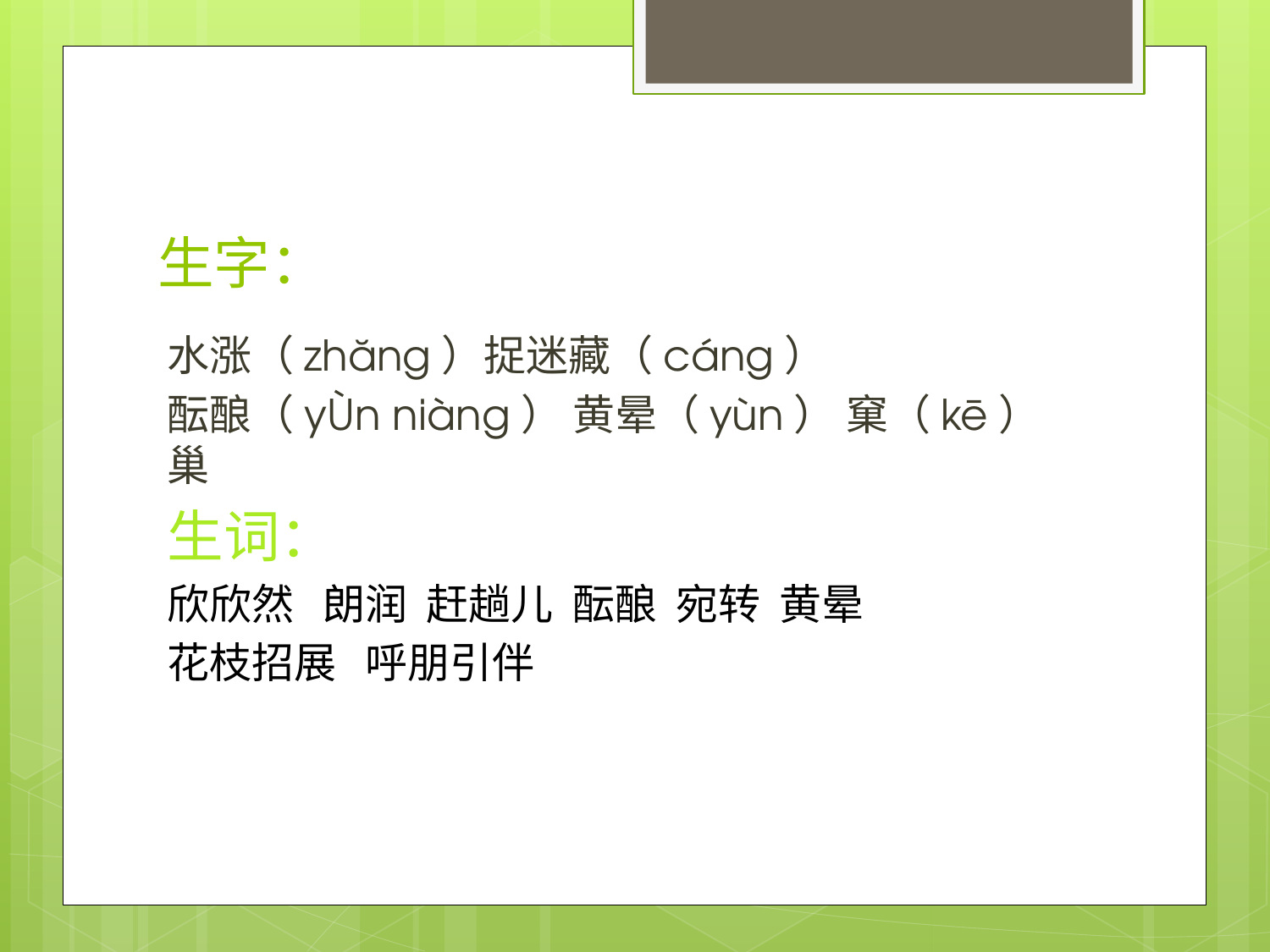

# 生字：
水涨（zhăng）捉迷藏（cáng）
酝酿（yÙn niàng） 黄晕（yùn） 窠（kē）巢
生词：
欣欣然   朗润  赶趟儿  酝酿  宛转  黄晕
花枝招展   呼朋引伴